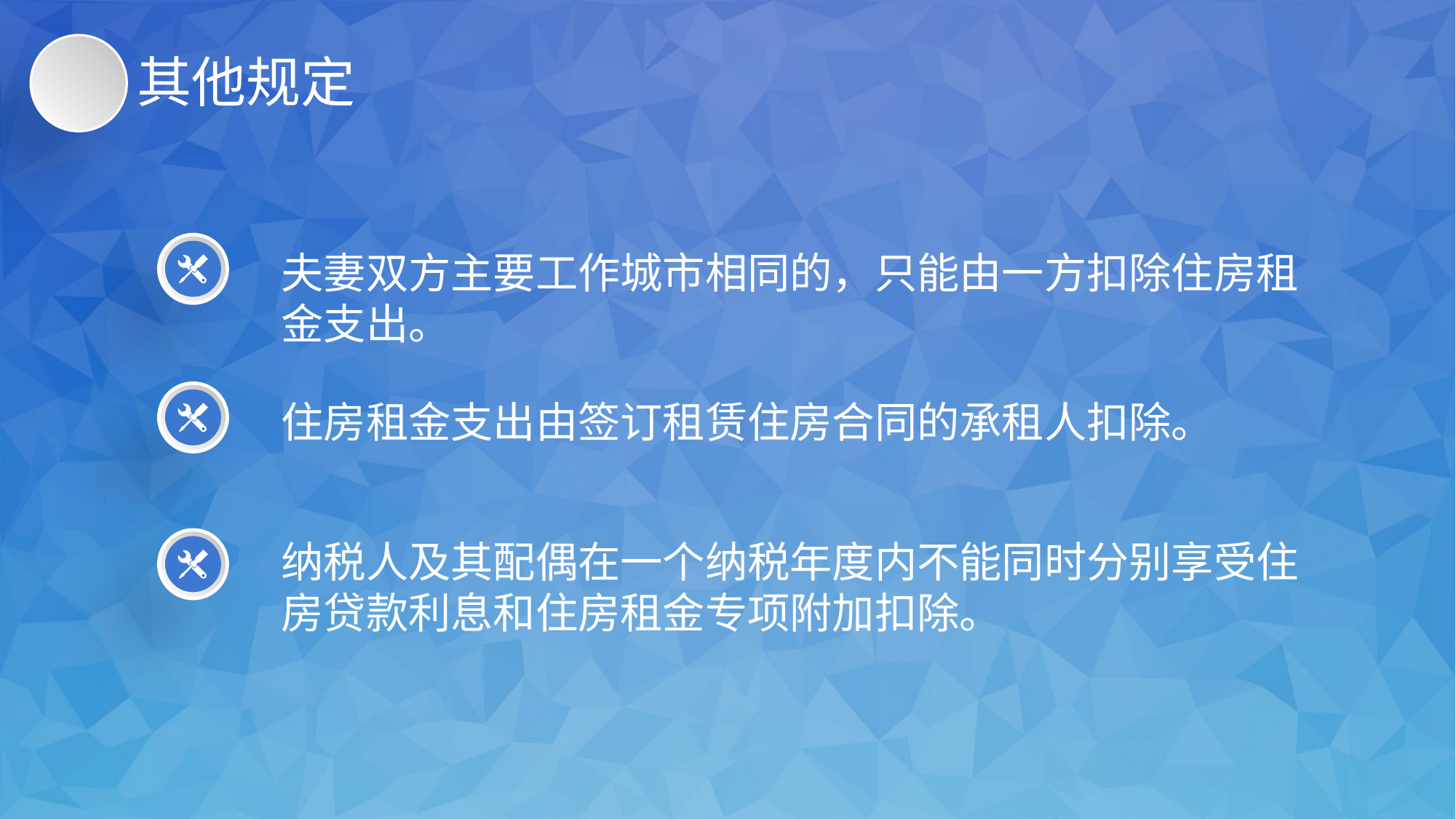

其他规定

夫妻双方主要工作城市相同的，只能由一方扣除住房租金支出。

住房租金支出由签订租赁住房合同的承租人扣除。
纳税人及其配偶在一个纳税年度内不能同时分别享受住房贷款利息和住房租金专项附加扣除。